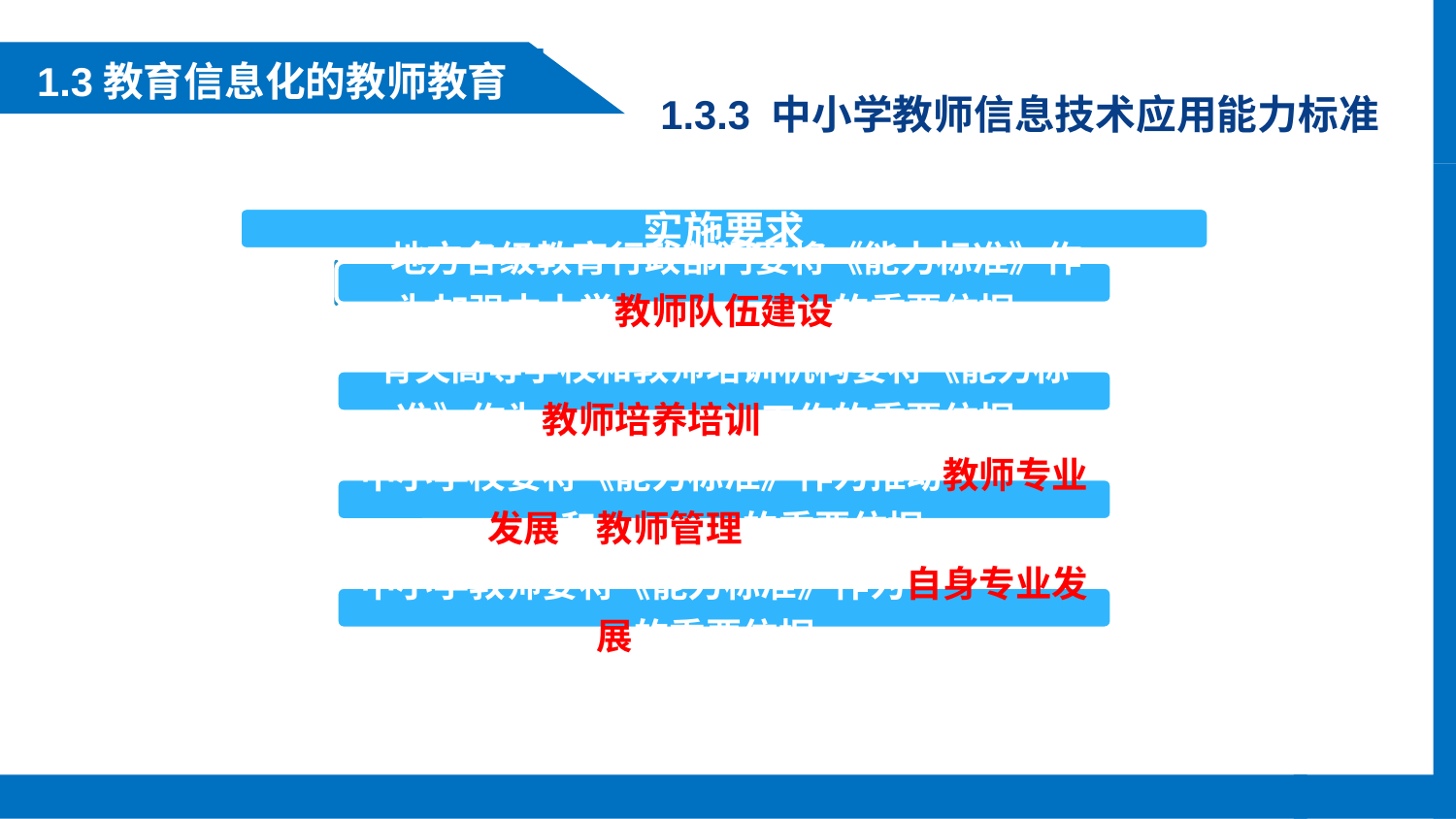

1.3教育信息化的教师教育
1.3.3 中小学教师信息技术应用能力标准
实施要求
  地方各级教育行政部门要将《能力标准》作为加强中小学教师队伍建设的重要依据。
有关高等学校和教师培训机构要将《能力标准》作为教师培养培训工作的重要依据。
中小学教师要将《能力标准》作为自身专业发展的重要依据。
中小学校要将《能力标准》作为推动教师专业发展和教师管理的重要依据。